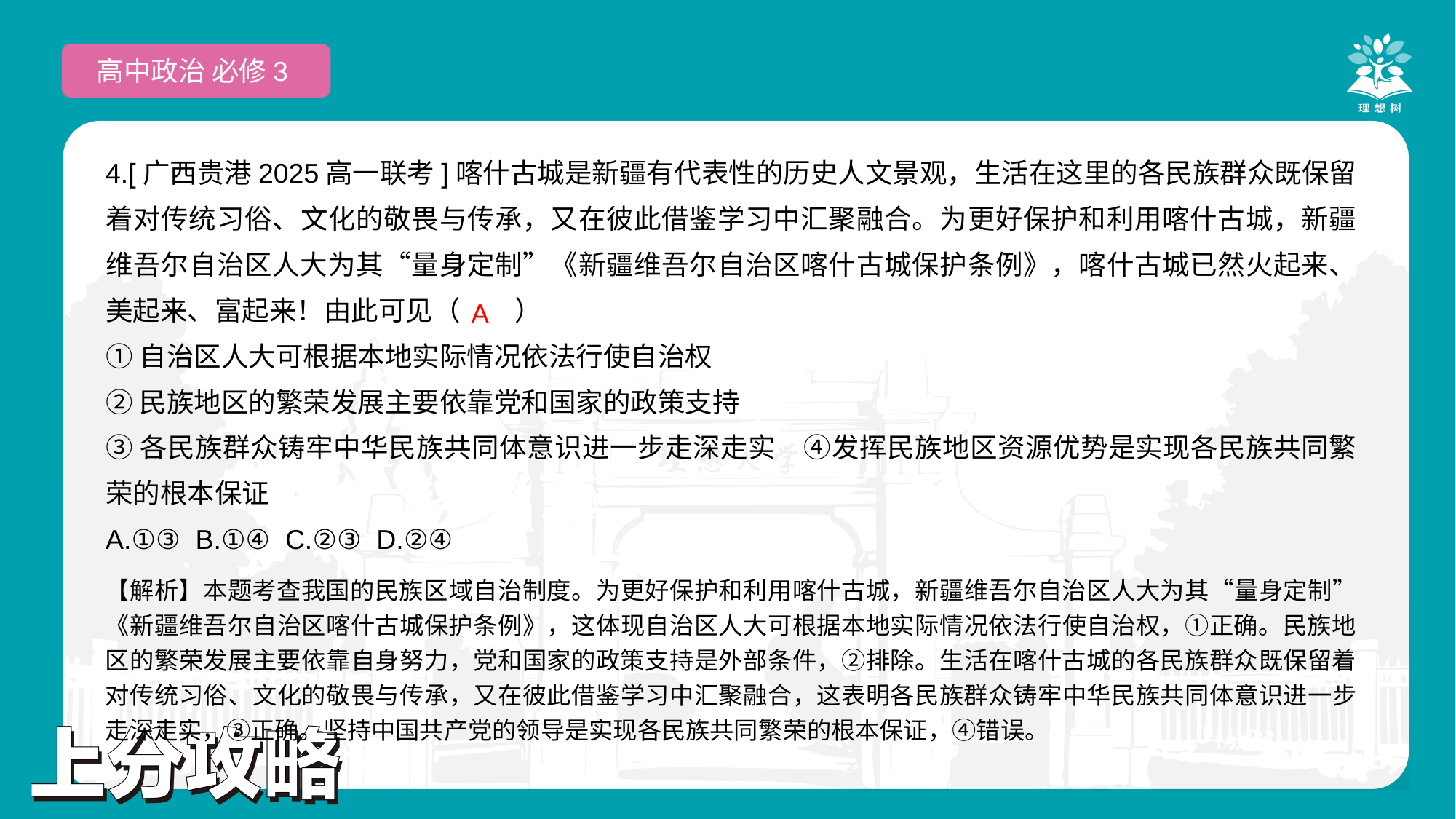

高中政治 必修3
4.[广西贵港2025高一联考]喀什古城是新疆有代表性的历史人文景观，生活在这里的各民族群众既保留着对传统习俗、文化的敬畏与传承，又在彼此借鉴学习中汇聚融合。为更好保护和利用喀什古城，新疆维吾尔自治区人大为其“量身定制”《新疆维吾尔自治区喀什古城保护条例》，喀什古城已然火起来、美起来、富起来！由此可见（　　）
①自治区人大可根据本地实际情况依法行使自治权
②民族地区的繁荣发展主要依靠党和国家的政策支持
③各民族群众铸牢中华民族共同体意识进一步走深走实　④发挥民族地区资源优势是实现各民族共同繁荣的根本保证
A.①③  B.①④  C.②③  D.②④
 A
【解析】本题考查我国的民族区域自治制度。为更好保护和利用喀什古城，新疆维吾尔自治区人大为其“量身定制”《新疆维吾尔自治区喀什古城保护条例》，这体现自治区人大可根据本地实际情况依法行使自治权，①正确。民族地区的繁荣发展主要依靠自身努力，党和国家的政策支持是外部条件，②排除。生活在喀什古城的各民族群众既保留着对传统习俗、文化的敬畏与传承，又在彼此借鉴学习中汇聚融合，这表明各民族群众铸牢中华民族共同体意识进一步走深走实，③正确。坚持中国共产党的领导是实现各民族共同繁荣的根本保证，④错误。